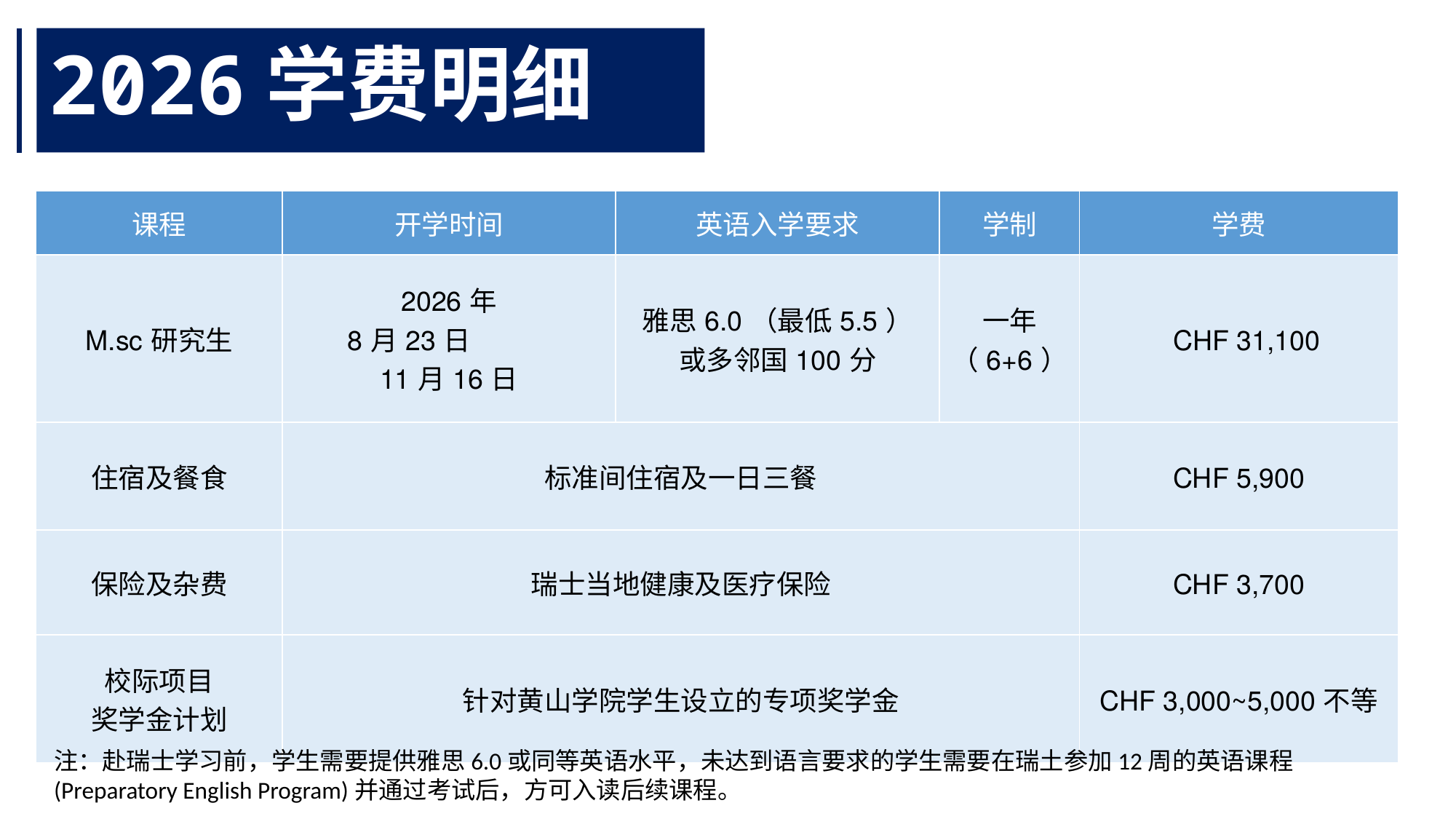

2026学费明细

| 课程 | 开学时间 | 英语入学要求 | 学制 | 学费 |
| --- | --- | --- | --- | --- |
| M.sc研究生 | 2026年 8月23日 11月16日 | 雅思6.0（最低5.5） 或多邻国100分 | 一年 （6+6） | CHF 31,100 |
| 住宿及餐食 | 标准间住宿及一日三餐 |  |  | CHF 5,900 |
| 保险及杂费 | 瑞士当地健康及医疗保险 |  |  | CHF 3,700 |
| 校际项目 奖学金计划 | 针对黄山学院学生设立的专项奖学金 |  |  | CHF 3,000~5,000不等 |
注：赴瑞士学习前，学生需要提供雅思6.0或同等英语水平，未达到语言要求的学生需要在瑞土参加12周的英语课程(Preparatory English Program)并通过考试后，方可入读后续课程。